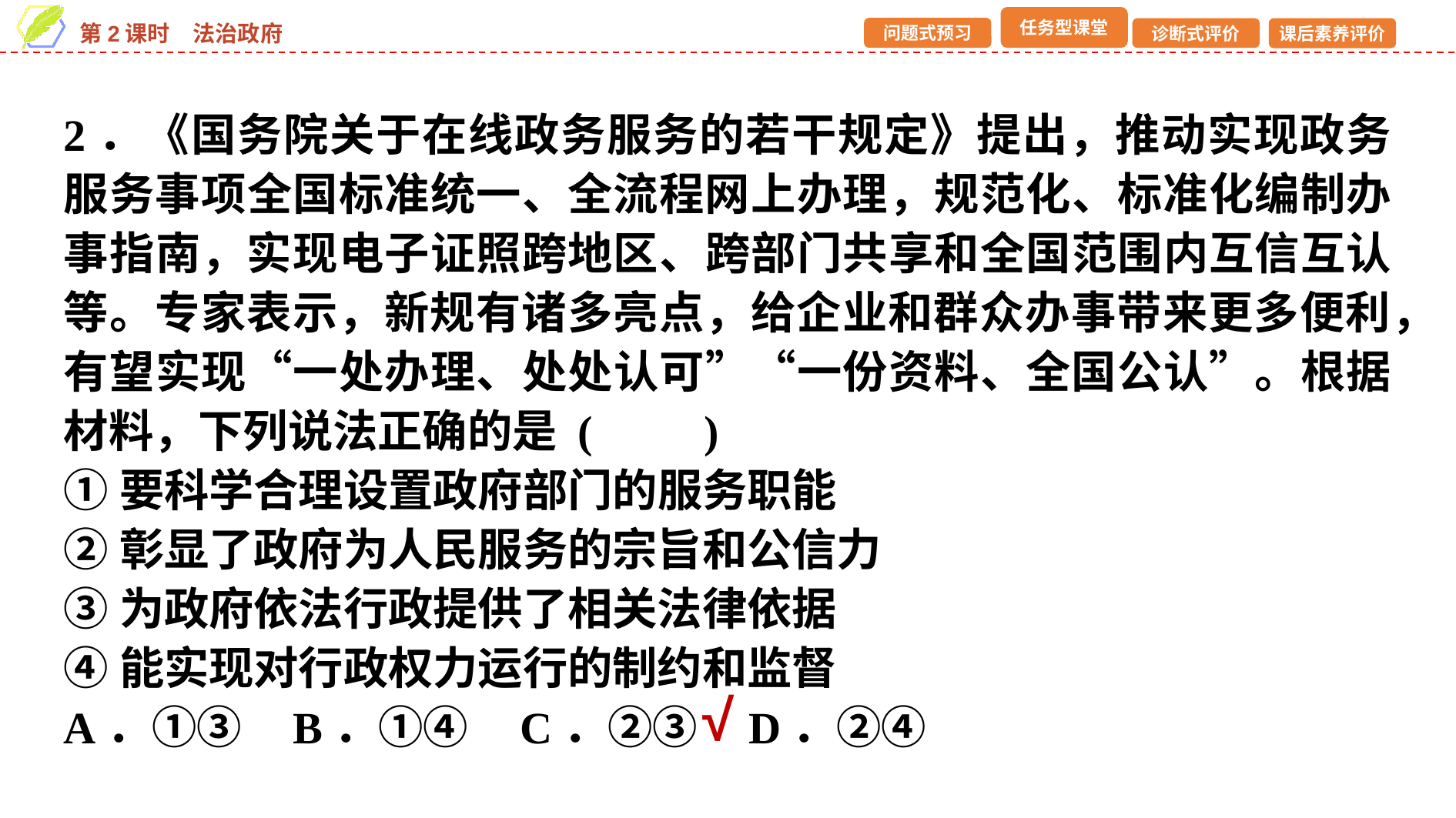

2．《国务院关于在线政务服务的若干规定》提出，推动实现政务服务事项全国标准统一、全流程网上办理，规范化、标准化编制办事指南，实现电子证照跨地区、跨部门共享和全国范围内互信互认等。专家表示，新规有诸多亮点，给企业和群众办事带来更多便利，有望实现“一处办理、处处认可”“一份资料、全国公认”。根据材料，下列说法正确的是 (　　)
①要科学合理设置政府部门的服务职能
②彰显了政府为人民服务的宗旨和公信力
③为政府依法行政提供了相关法律依据
④能实现对行政权力运行的制约和监督
A．①③    B．①④    C．②③    D．②④
√